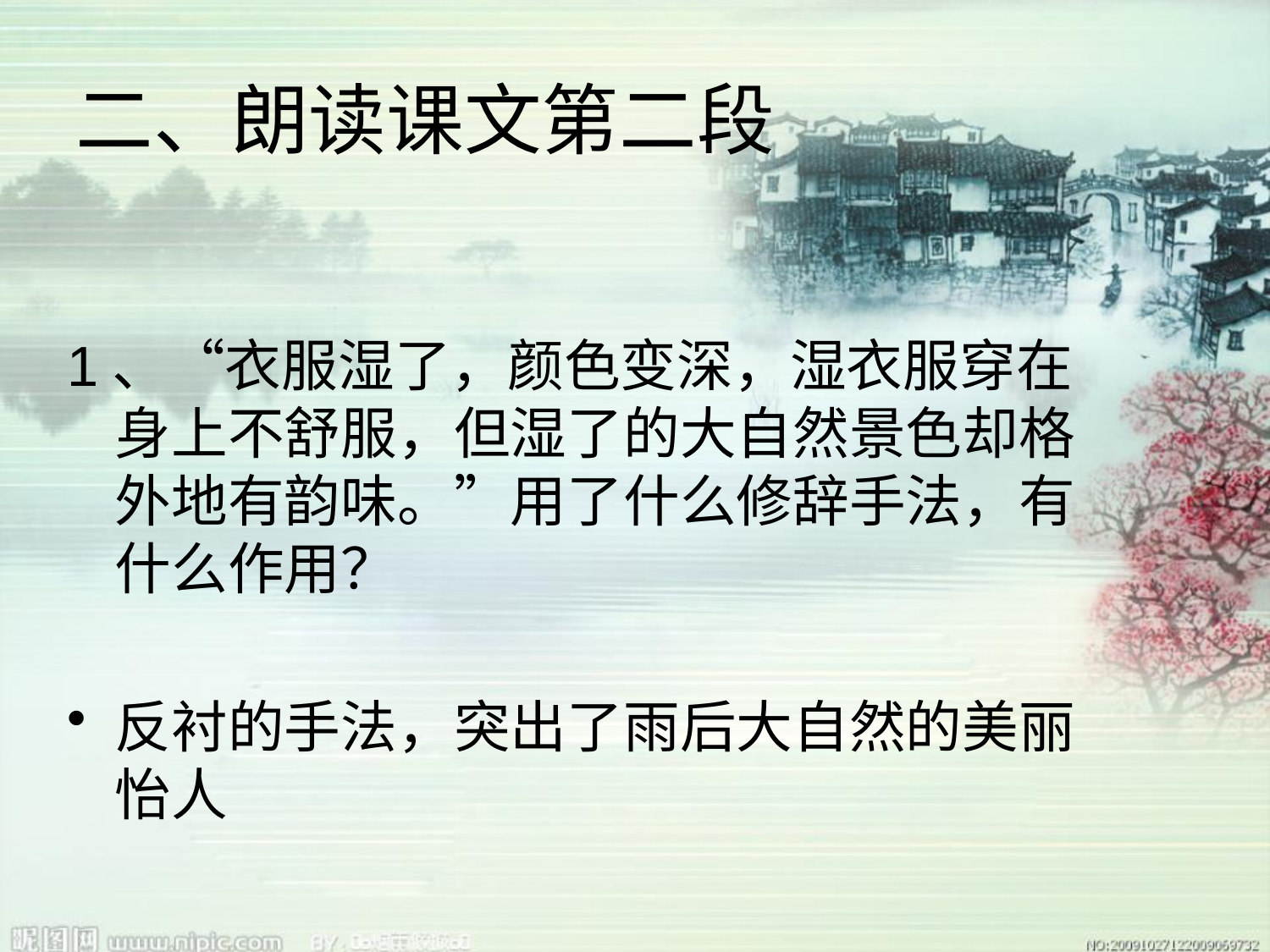

# 二、朗读课文第二段
1、“衣服湿了，颜色变深，湿衣服穿在身上不舒服，但湿了的大自然景色却格外地有韵味。”用了什么修辞手法，有什么作用？

反衬的手法，突出了雨后大自然的美丽怡人